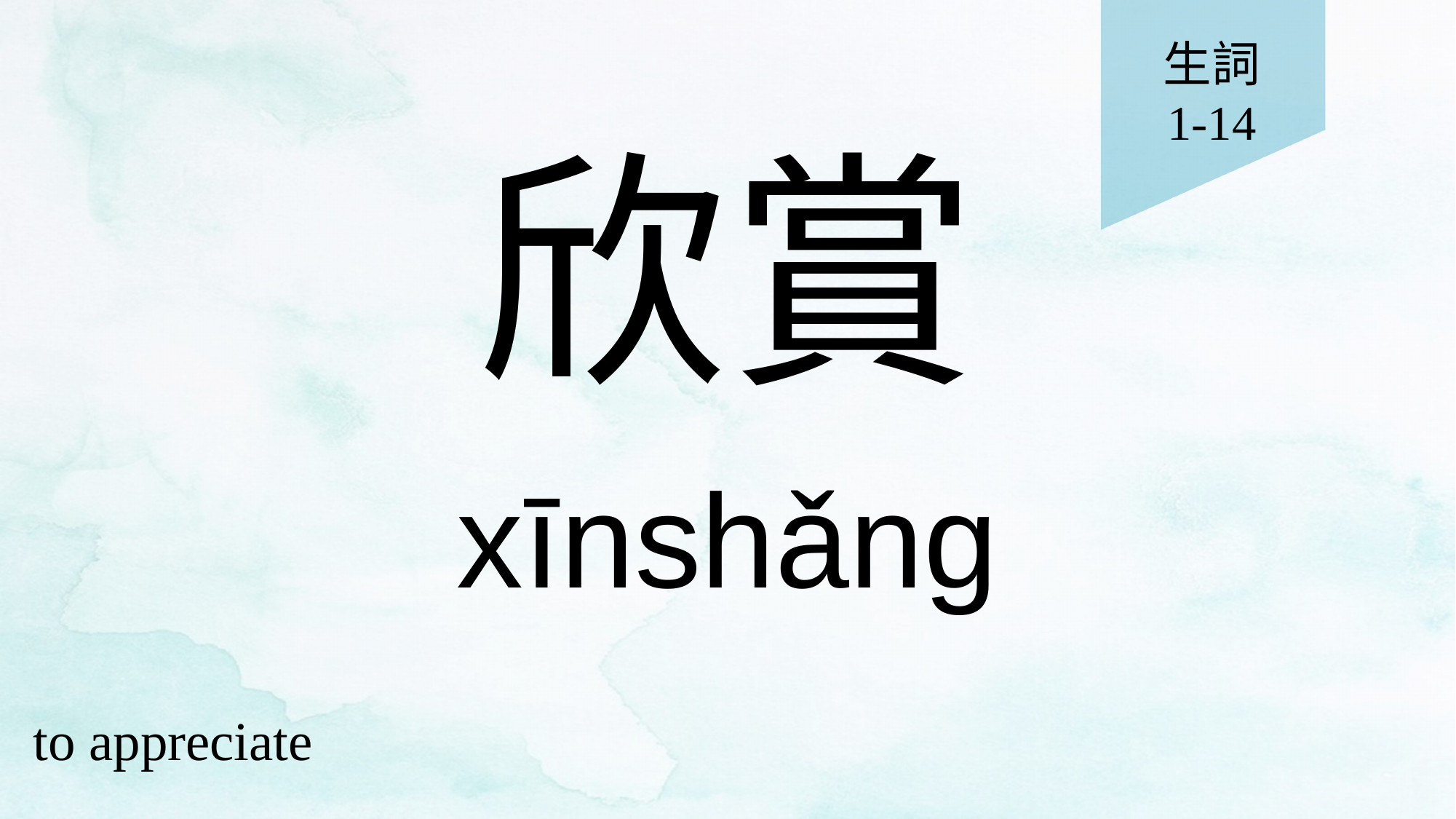

生詞
1-14
# 欣賞
xīnshǎng
to appreciate